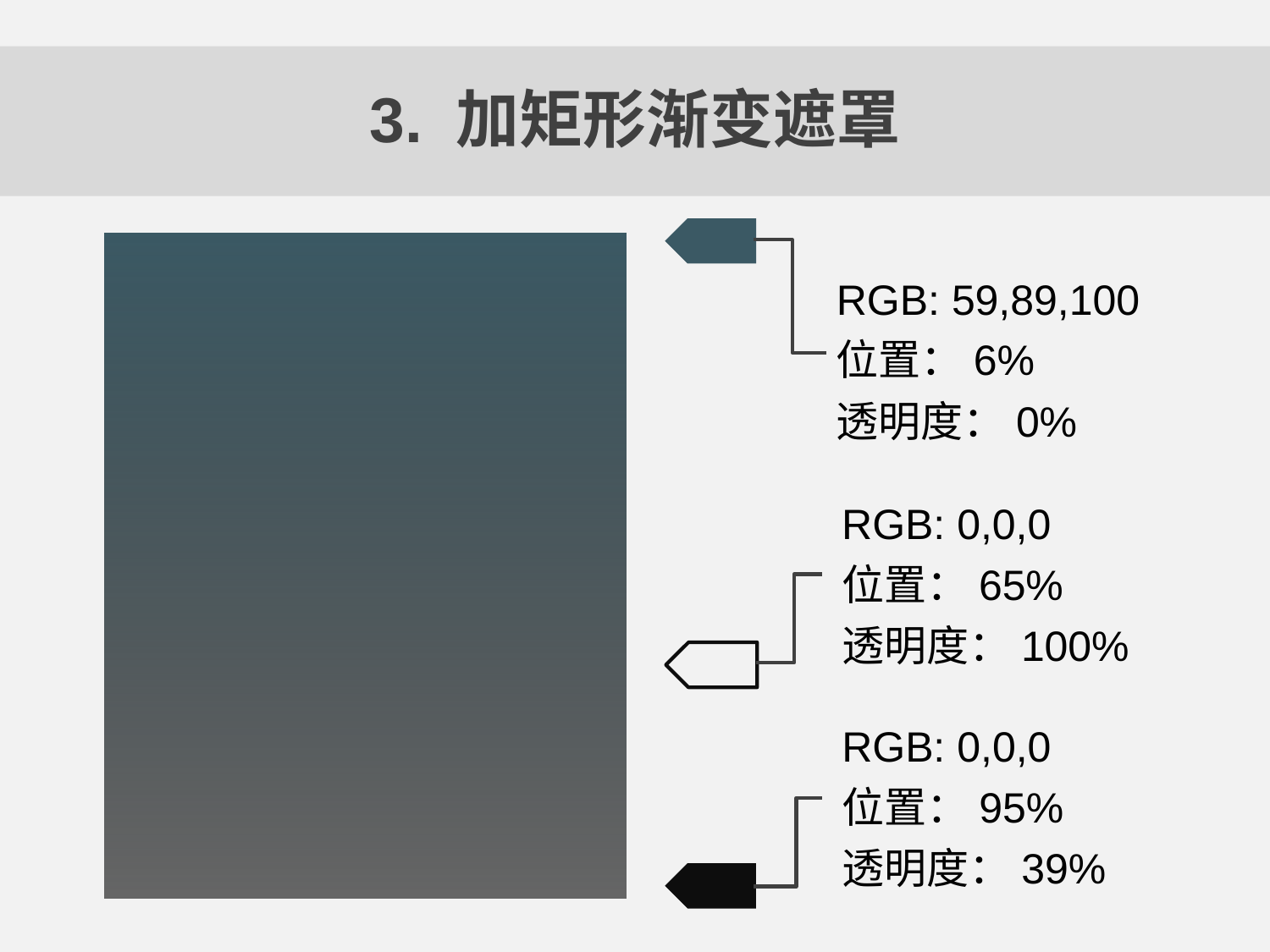

# 3. 加矩形渐变遮罩

RGB: 59,89,100
位置：6%
透明度：0%
RGB: 0,0,0
位置：65%
透明度：100%

RGB: 0,0,0
位置：95%
透明度：39%